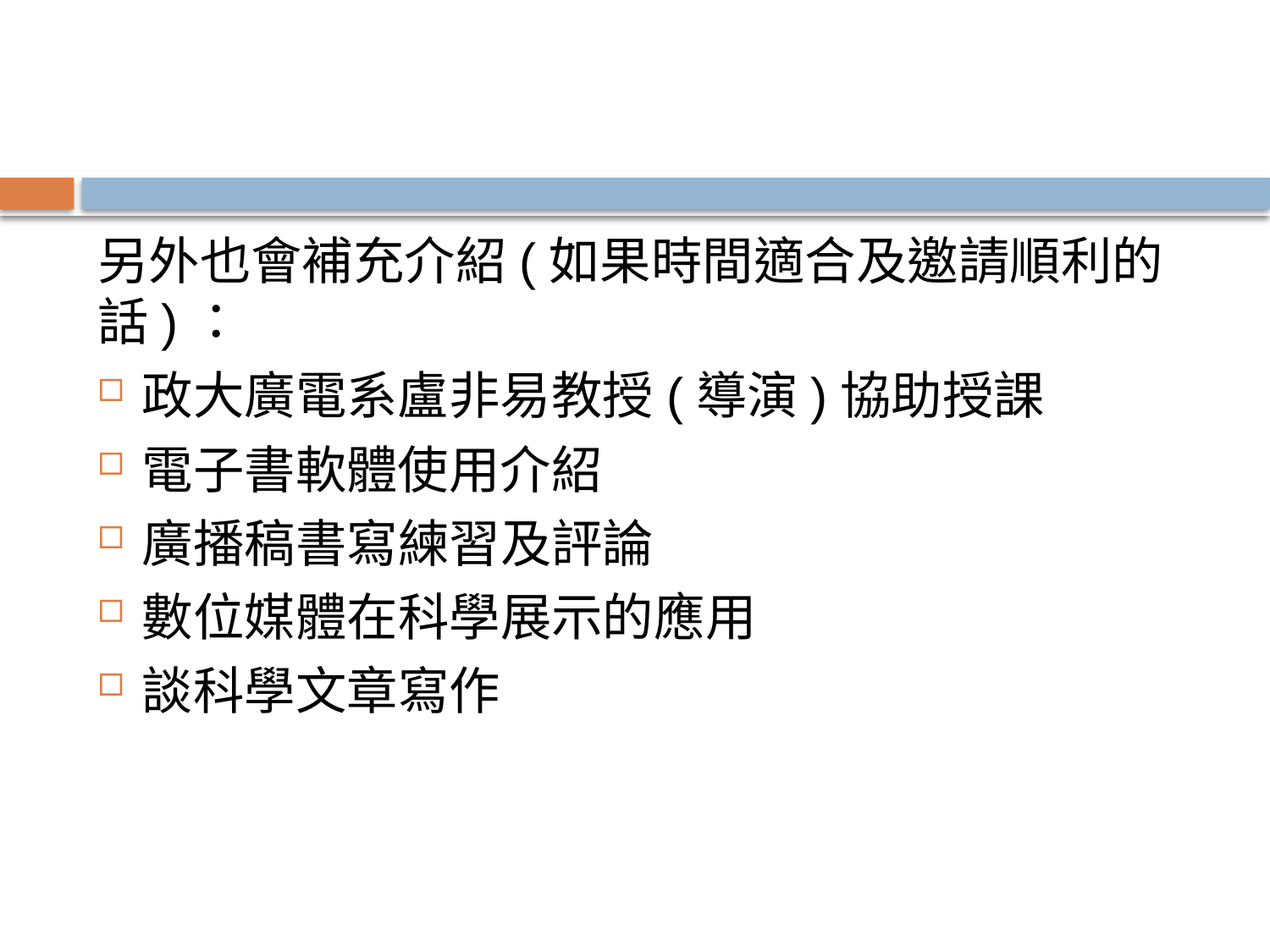

#
另外也會補充介紹(如果時間適合及邀請順利的話)：
政大廣電系盧非易教授(導演)協助授課
電子書軟體使用介紹
廣播稿書寫練習及評論
數位媒體在科學展示的應用
談科學文章寫作